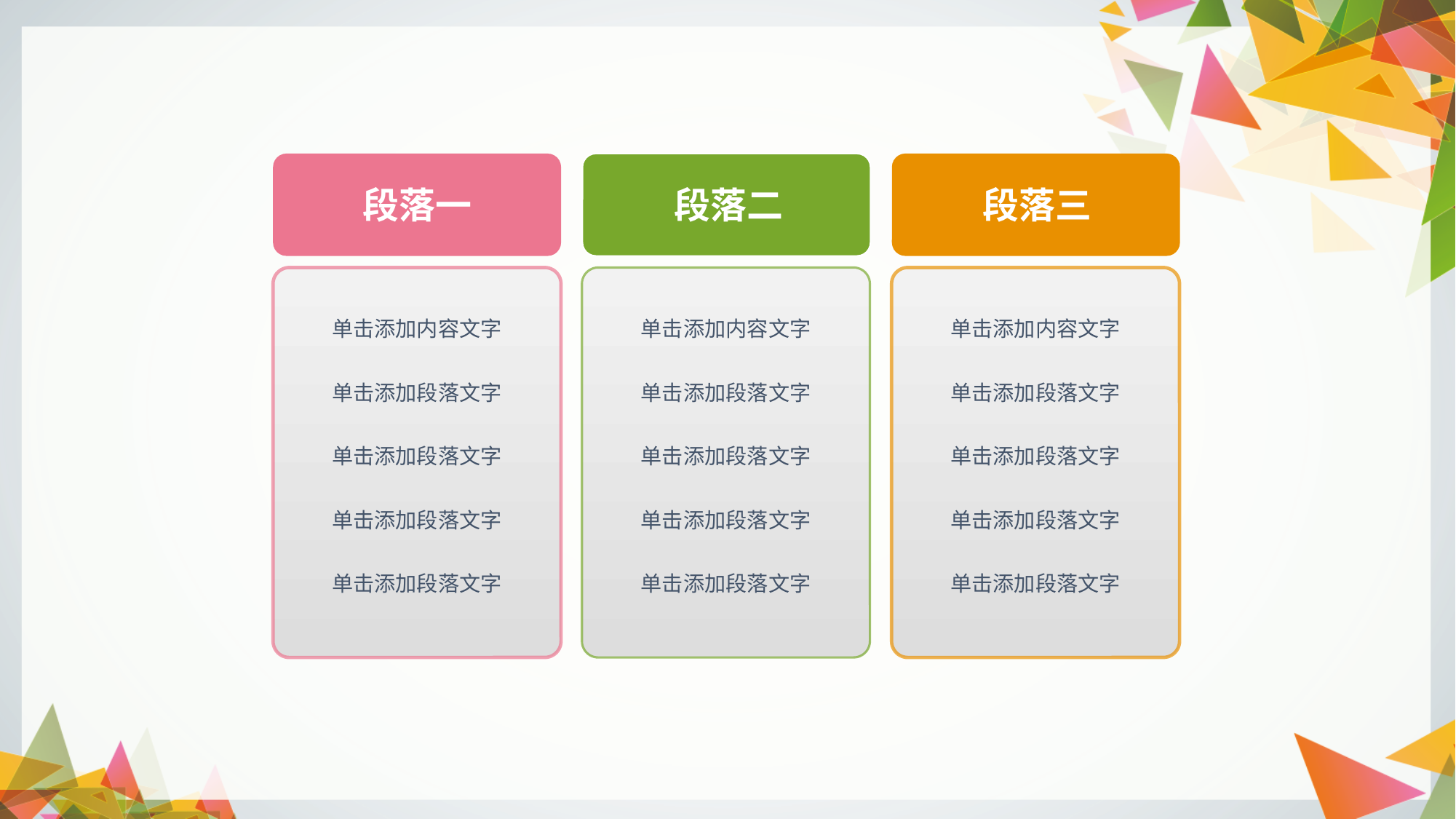

段落一
段落二
段落三
单击添加内容文字
单击添加段落文字
单击添加段落文字
单击添加段落文字
单击添加段落文字

单击添加内容文字
单击添加段落文字
单击添加段落文字
单击添加段落文字
单击添加段落文字

单击添加内容文字
单击添加段落文字
单击添加段落文字
单击添加段落文字
单击添加段落文字